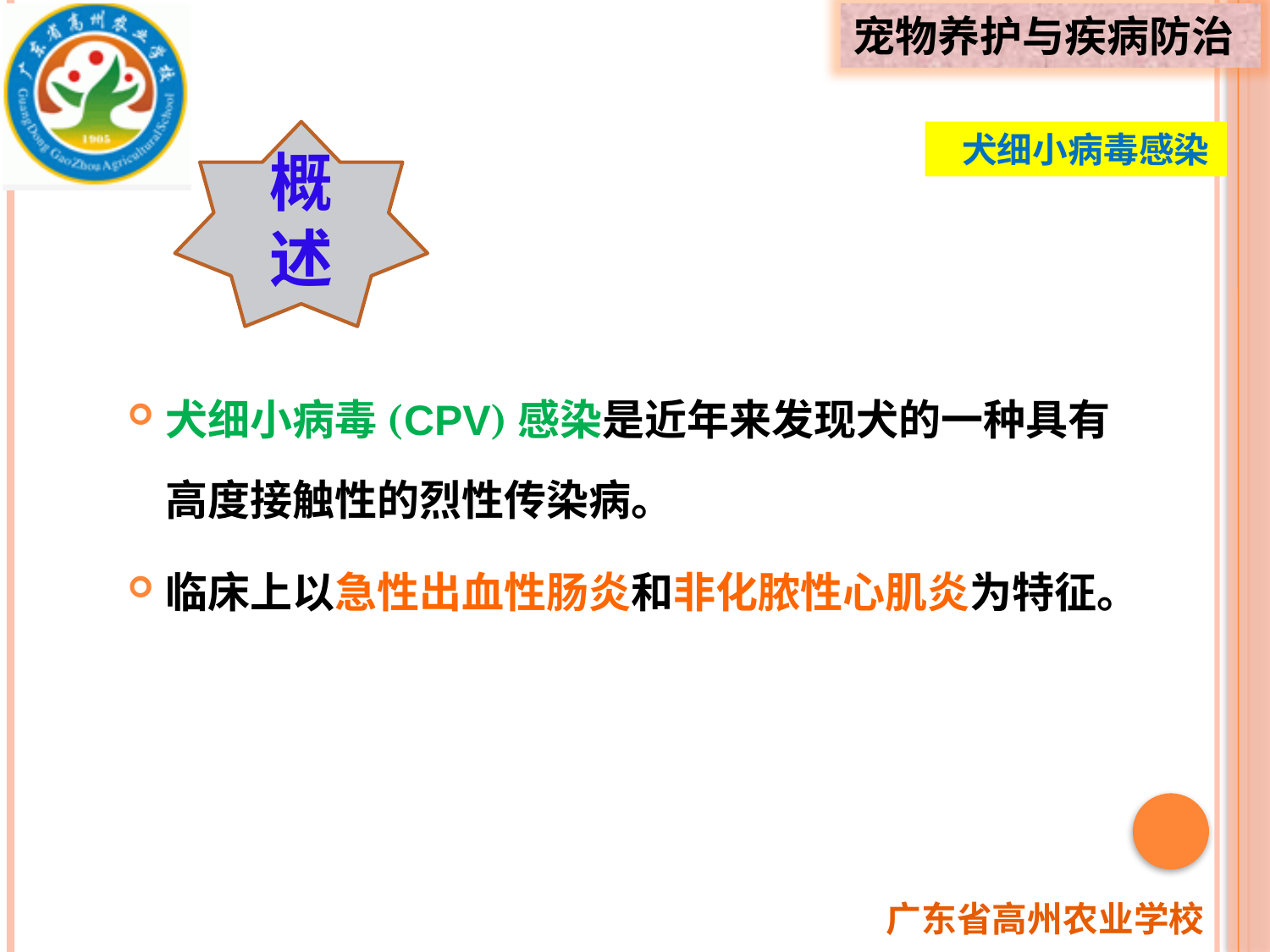

概述
  犬细小病毒感染
犬细小病毒(CPV)感染是近年来发现犬的一种具有高度接触性的烈性传染病。
临床上以急性出血性肠炎和非化脓性心肌炎为特征。